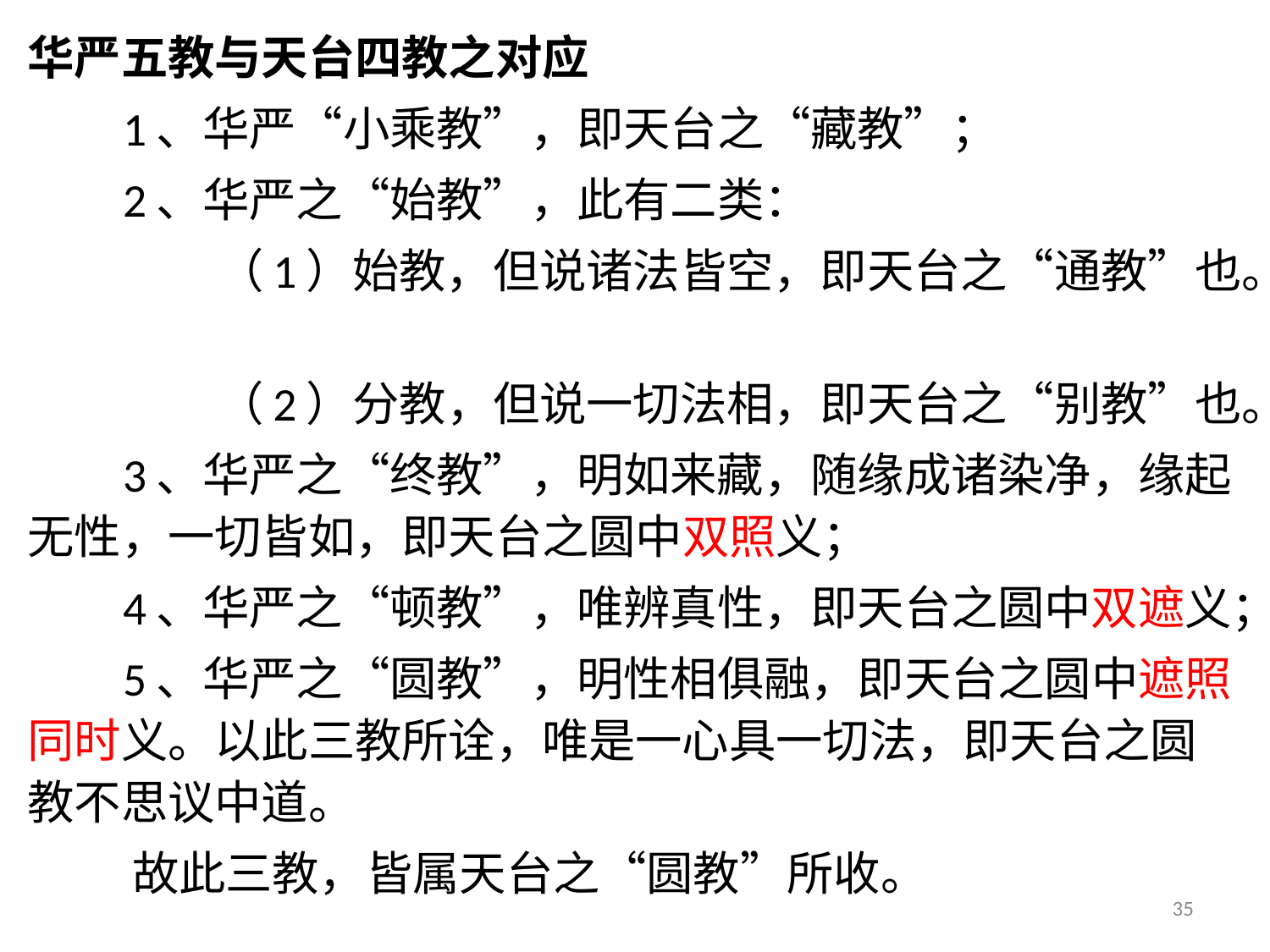

华严五教与天台四教之对应
         1、华严“小乘教”，即天台之“藏教”；
         2、华严之“始教”，此有二类：
                 （1）始教，但说诸法皆空，即天台之“通教”也。
                 （2）分教，但说一切法相，即天台之“别教”也。
         3、华严之“终教”，明如来藏，随缘成诸染净，缘起无性，一切皆如，即天台之圆中双照义；
         4、华严之“顿教”，唯辨真性，即天台之圆中双遮义；
         5、华严之“圆教”，明性相俱融，即天台之圆中遮照同时义。以此三教所诠，唯是一心具一切法，即天台之圆教不思议中道。
         故此三教，皆属天台之“圆教”所收。

35